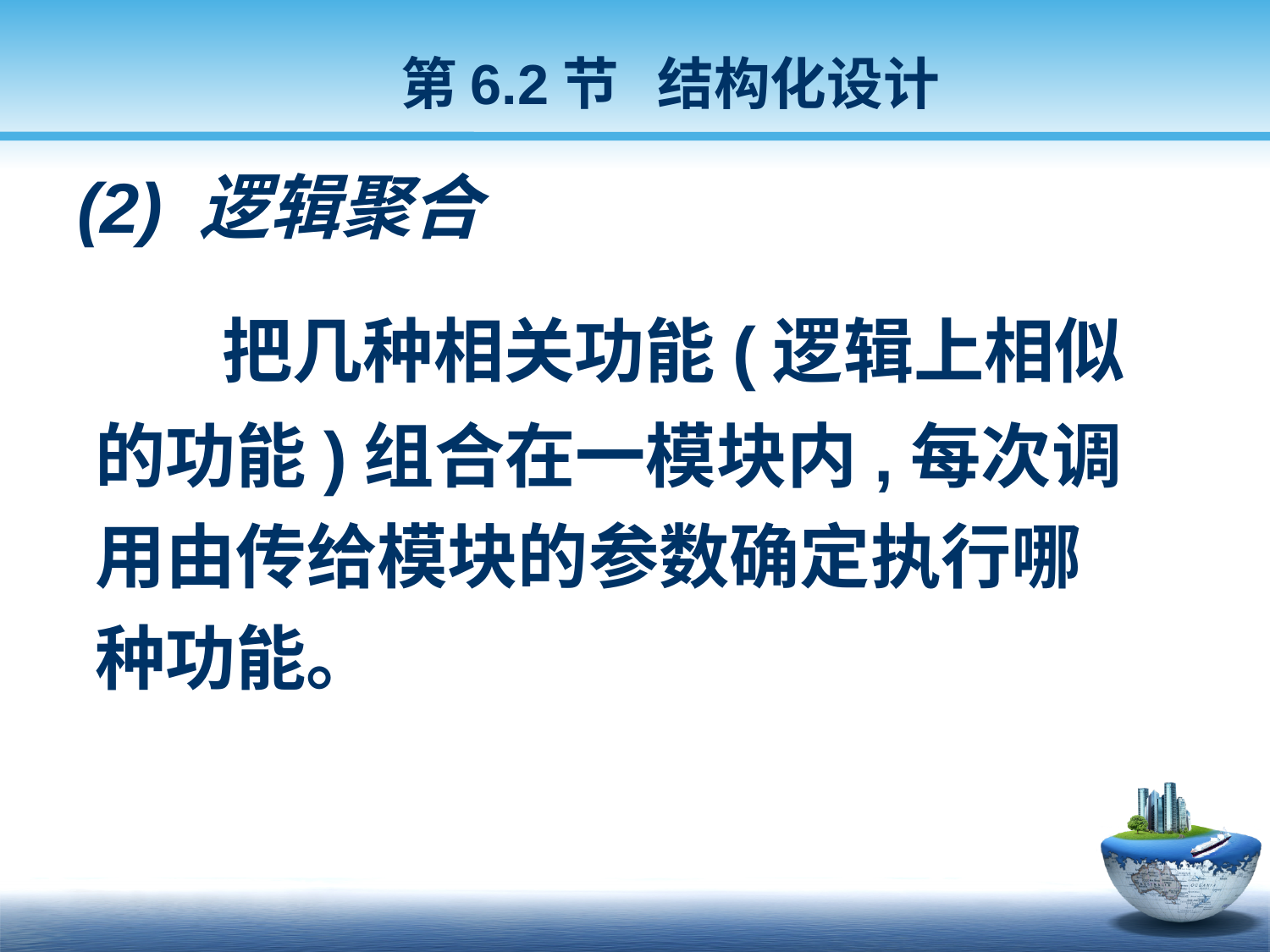

第6.2节   结构化设计
(2) 逻辑聚合
 		把几种相关功能(逻辑上相似的功能)组合在一模块内,每次调用由传给模块的参数确定执行哪种功能。